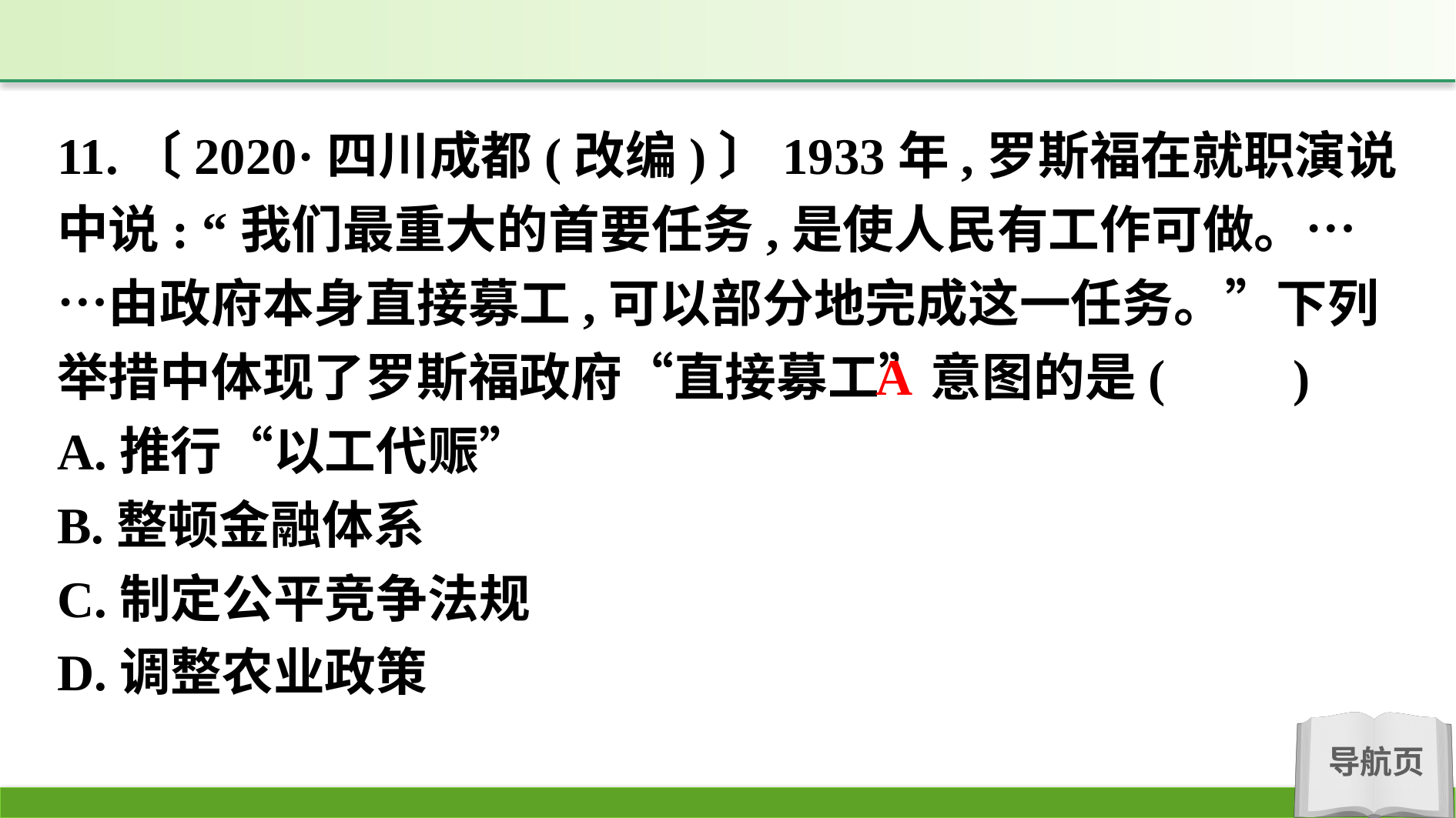

11.〔2020·四川成都(改编)〕1933年,罗斯福在就职演说中说: “我们最重大的首要任务,是使人民有工作可做。……由政府本身直接募工,可以部分地完成这一任务。”下列举措中体现了罗斯福政府“直接募工”意图的是(　　)
A.推行“以工代赈”
B.整顿金融体系
C.制定公平竞争法规
D.调整农业政策
A